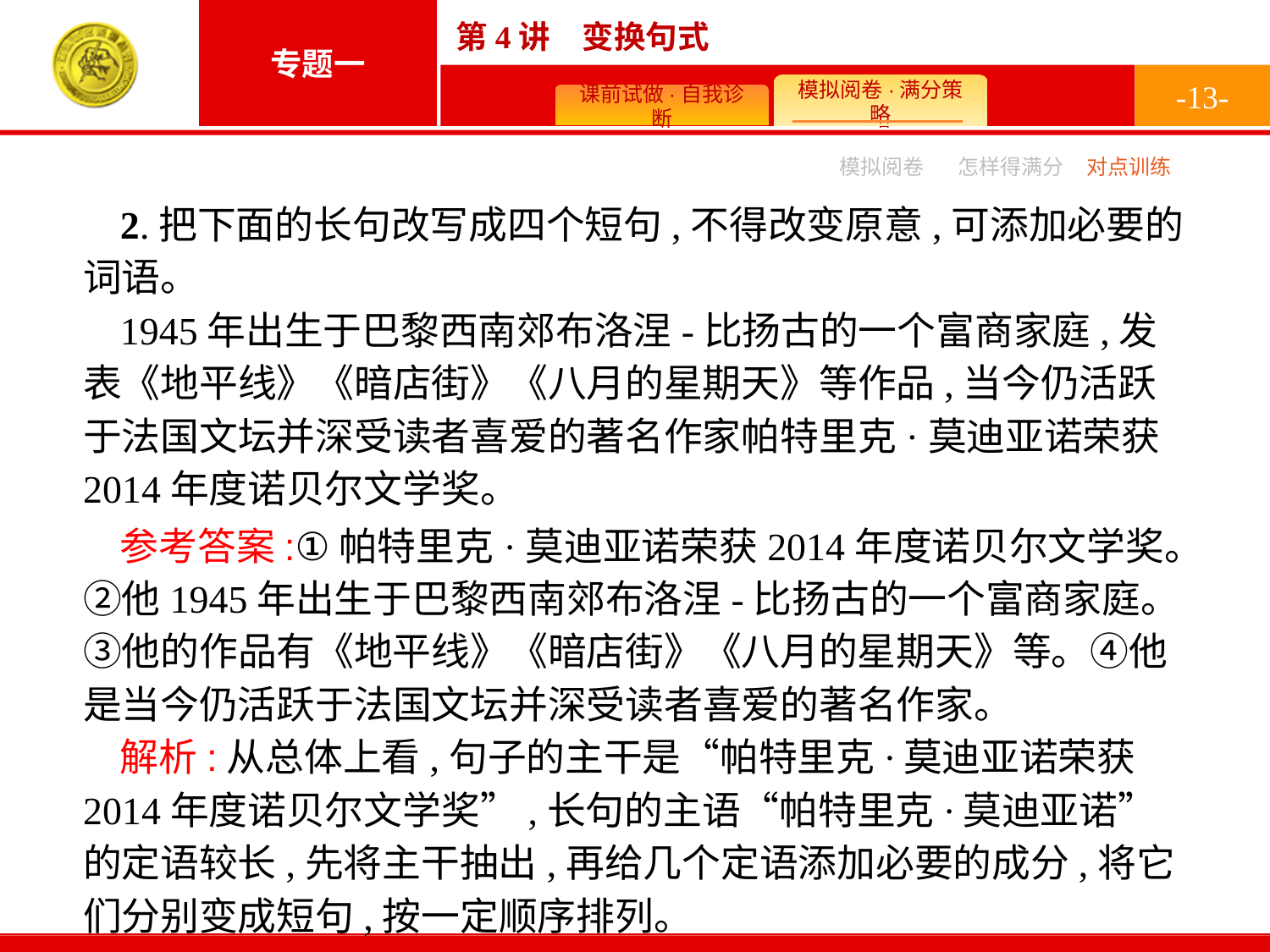

-13-
模拟阅卷
怎样得满分
对点训练
2.把下面的长句改写成四个短句,不得改变原意,可添加必要的词语。
1945年出生于巴黎西南郊布洛涅-比扬古的一个富商家庭,发表《地平线》《暗店街》《八月的星期天》等作品,当今仍活跃于法国文坛并深受读者喜爱的著名作家帕特里克·莫迪亚诺荣获2014年度诺贝尔文学奖。
参考答案:①帕特里克·莫迪亚诺荣获2014年度诺贝尔文学奖。②他1945年出生于巴黎西南郊布洛涅-比扬古的一个富商家庭。③他的作品有《地平线》《暗店街》《八月的星期天》等。④他是当今仍活跃于法国文坛并深受读者喜爱的著名作家。
解析:从总体上看,句子的主干是“帕特里克·莫迪亚诺荣获2014年度诺贝尔文学奖”,长句的主语“帕特里克·莫迪亚诺”的定语较长,先将主干抽出,再给几个定语添加必要的成分,将它们分别变成短句,按一定顺序排列。